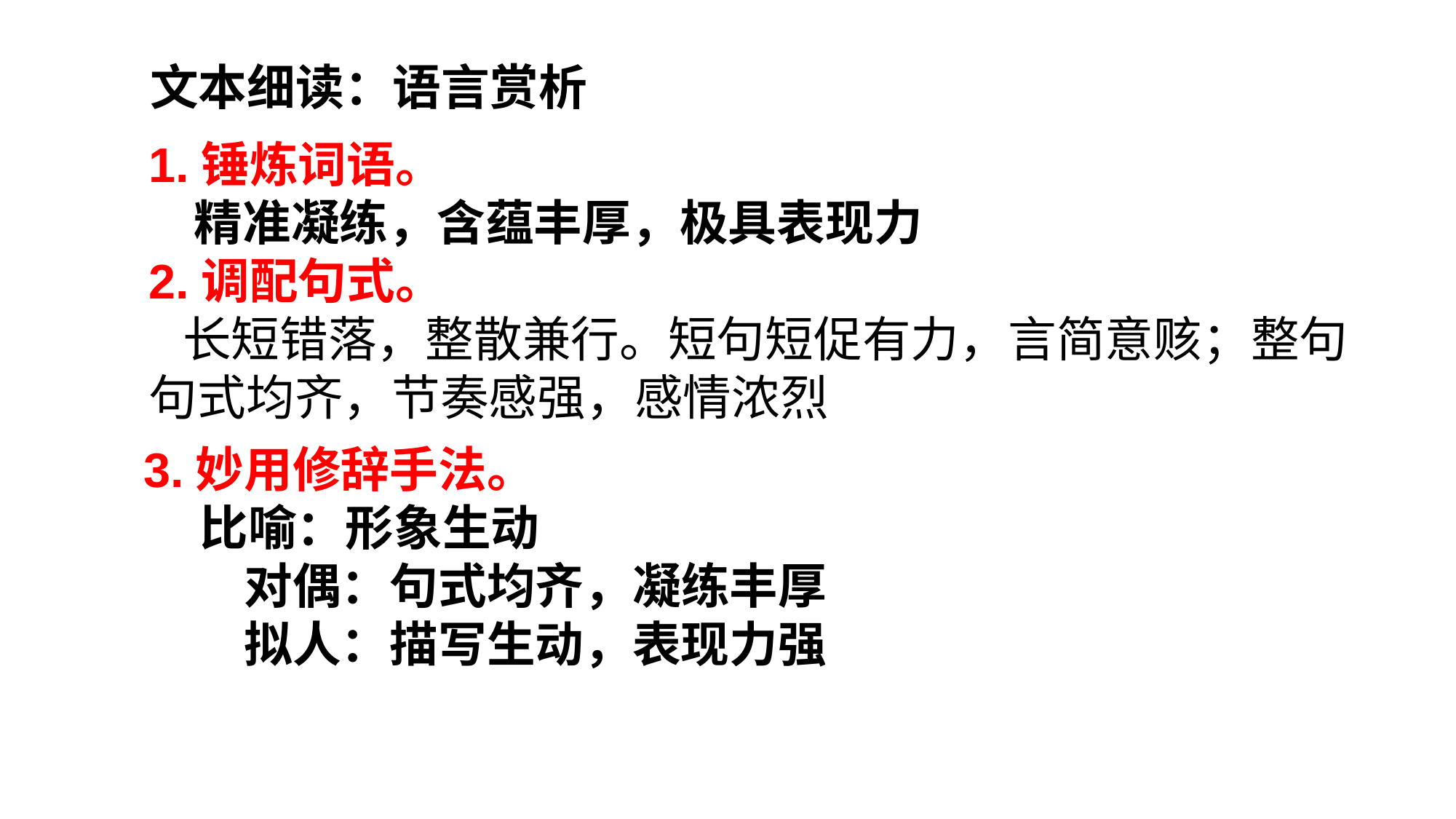

文本细读：语言赏析
1.锤炼词语。
   精准凝练，含蕴丰厚，极具表现力
2.调配句式。
  长短错落，整散兼行。短句短促有力，言简意赅；整句句式均齐，节奏感强，感情浓烈
3.妙用修辞手法。
    比喻：形象生动
        对偶：句式均齐，凝练丰厚
        拟人：描写生动，表现力强